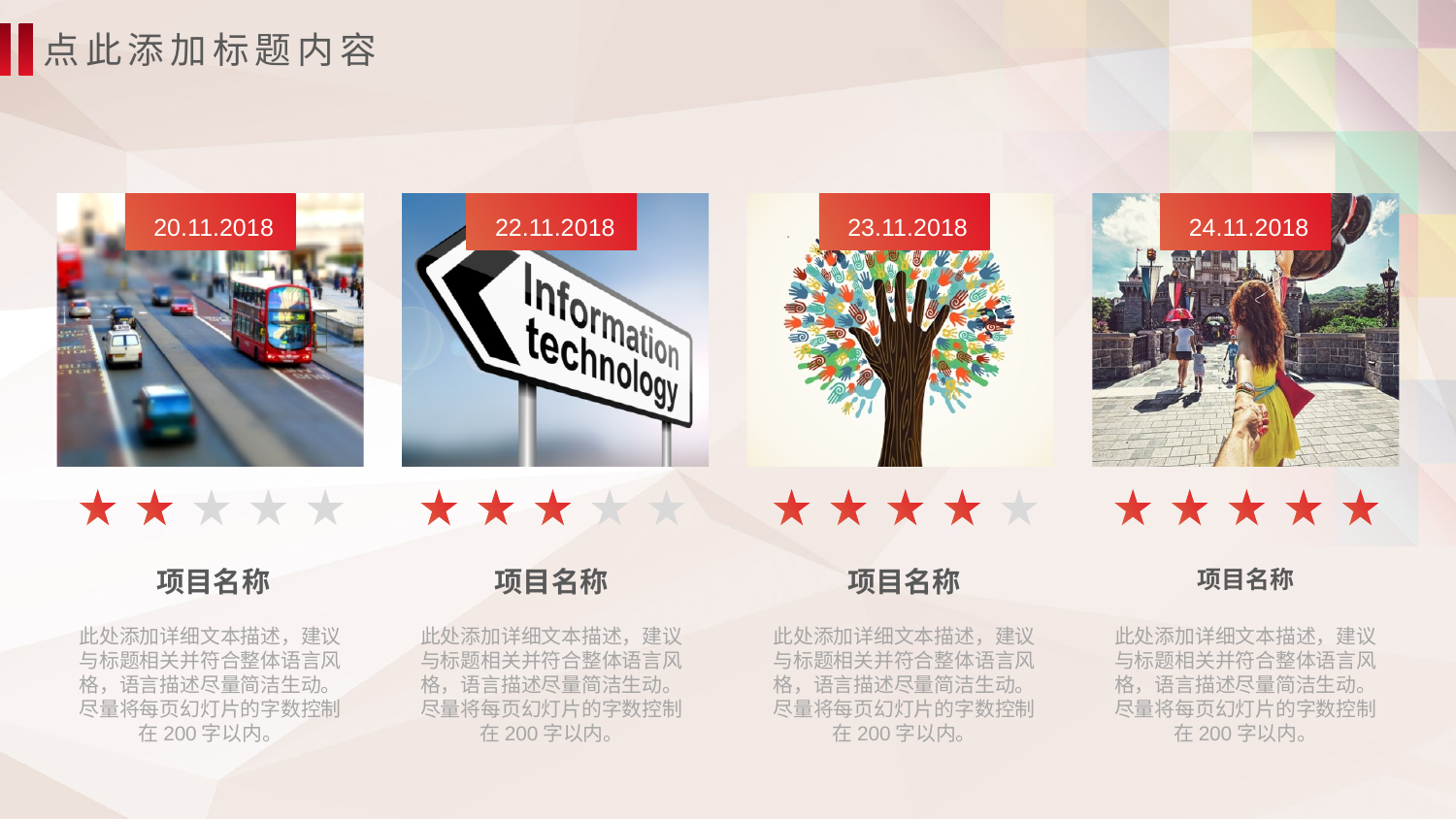

点此添加标题内容

20.11.2018

项目名称
此处添加详细文本描述，建议与标题相关并符合整体语言风格，语言描述尽量简洁生动。尽量将每页幻灯片的字数控制在200字以内。

22.11.2018

项目名称
此处添加详细文本描述，建议与标题相关并符合整体语言风格，语言描述尽量简洁生动。尽量将每页幻灯片的字数控制在200字以内。

23.11.2018

项目名称
此处添加详细文本描述，建议与标题相关并符合整体语言风格，语言描述尽量简洁生动。尽量将每页幻灯片的字数控制在200字以内。

24.11.2018

项目名称
此处添加详细文本描述，建议与标题相关并符合整体语言风格，语言描述尽量简洁生动。尽量将每页幻灯片的字数控制在200字以内。